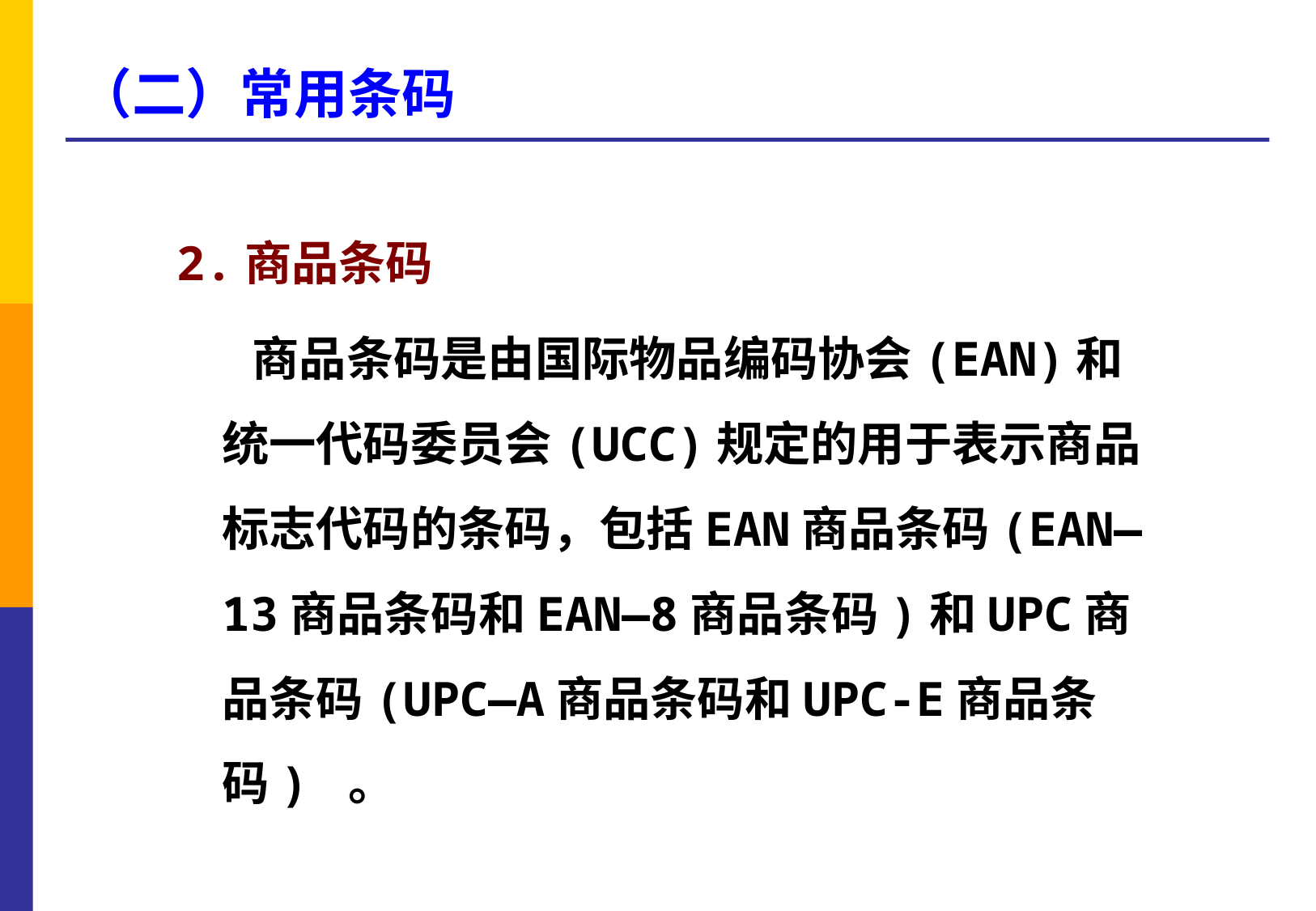

# （二）常用条码
2.商品条码
      商品条码是由国际物品编码协会(EAN)和统一代码委员会(UCC)规定的用于表示商品标志代码的条码，包括EAN商品条码(EAN—13商品条码和EAN—8商品条码)和UPC商品条码(UPC—A商品条码和UPC-E商品条码) 。